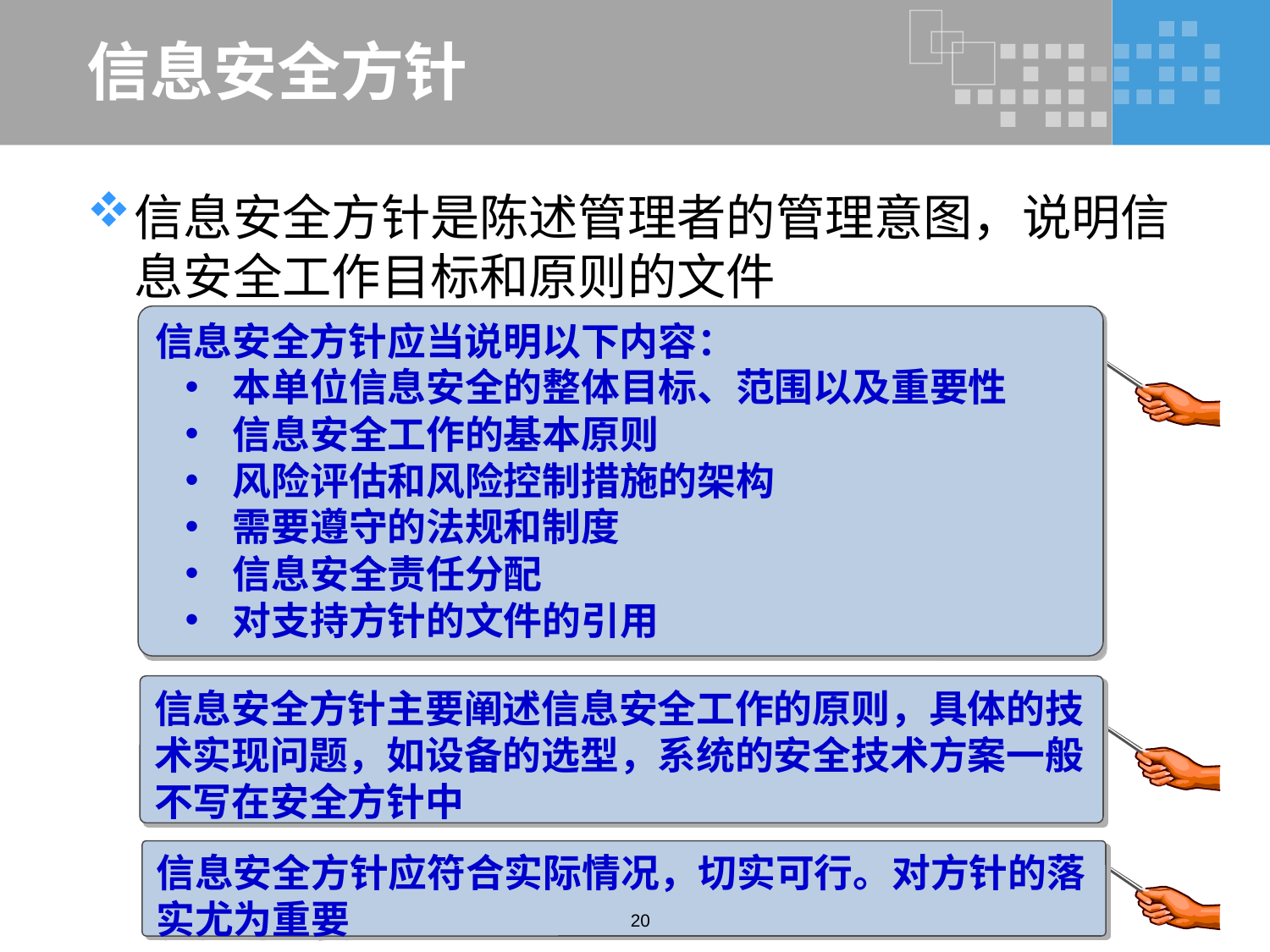

# 信息安全方针
信息安全方针是陈述管理者的管理意图，说明信息安全工作目标和原则的文件
信息安全方针应当说明以下内容：
本单位信息安全的整体目标、范围以及重要性
信息安全工作的基本原则
风险评估和风险控制措施的架构
需要遵守的法规和制度
信息安全责任分配
对支持方针的文件的引用

信息安全方针主要阐述信息安全工作的原则，具体的技术实现问题，如设备的选型，系统的安全技术方案一般不写在安全方针中

信息安全方针应符合实际情况，切实可行。对方针的落实尤为重要

20